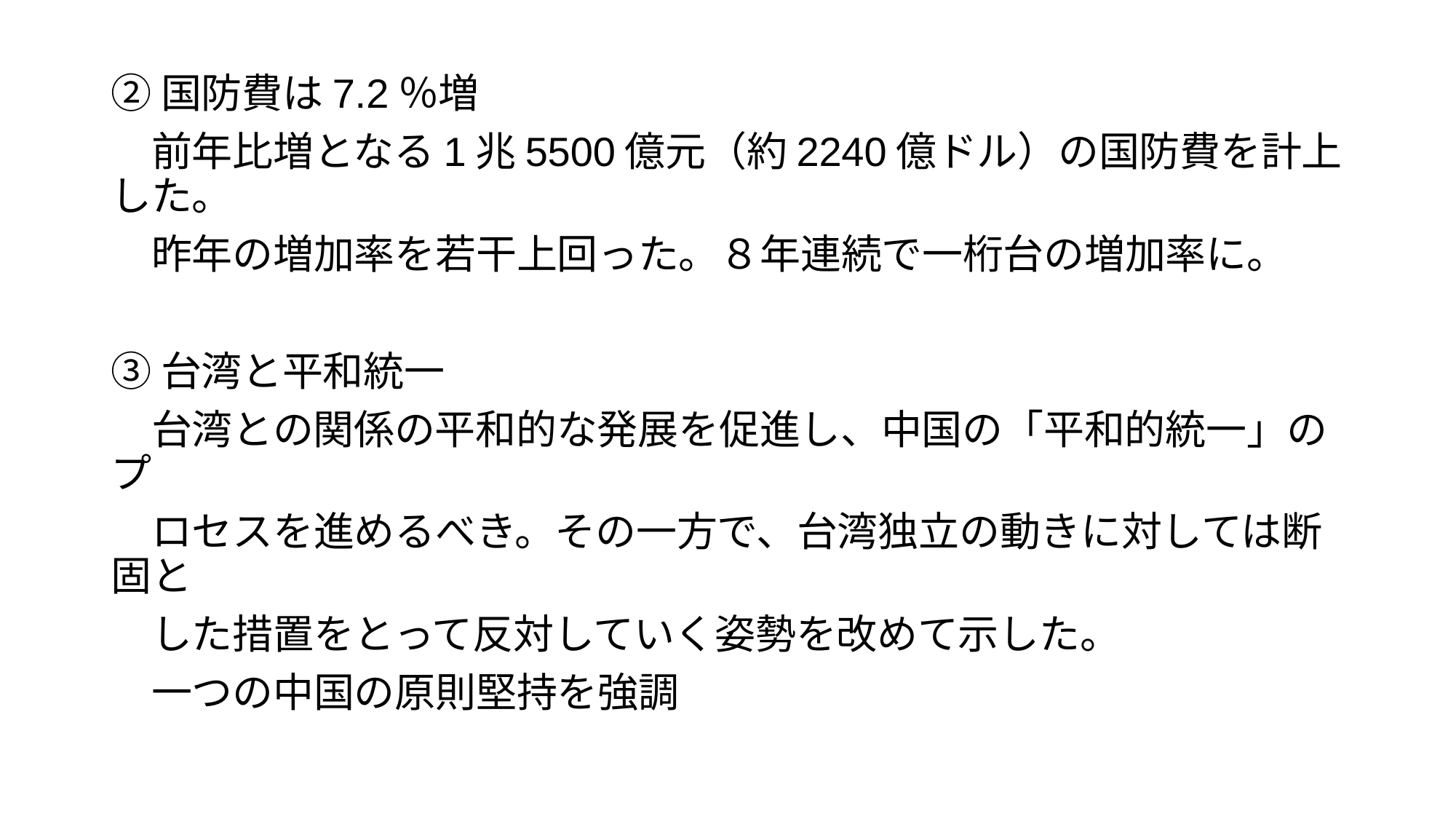

②国防費は7.2％増
　前年比増となる1兆5500億元（約2240億ドル）の国防費を計上した。
　昨年の増加率を若干上回った。８年連続で一桁台の増加率に。

③台湾と平和統一
　台湾との関係の平和的な発展を促進し、中国の「平和的統一」のプ
　ロセスを進めるべき。その一方で、台湾独立の動きに対しては断固と
　した措置をとって反対していく姿勢を改めて示した。
　一つの中国の原則堅持を強調